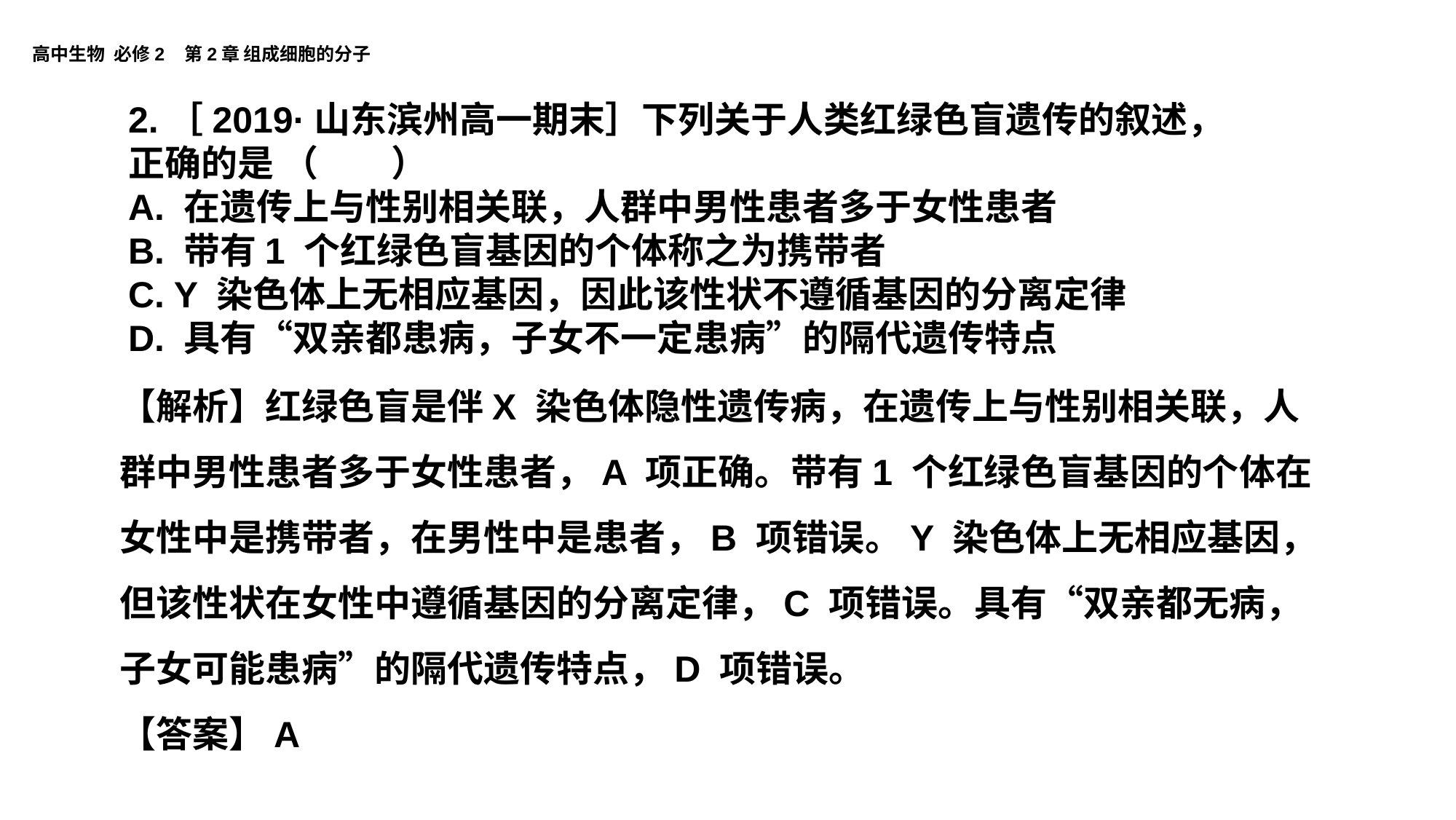

2.［2019·山东滨州高一期末］下列关于人类红绿色盲遗传的叙述，正确的是 （　　）
A. 在遗传上与性别相关联，人群中男性患者多于女性患者
B. 带有1 个红绿色盲基因的个体称之为携带者
C. Y 染色体上无相应基因，因此该性状不遵循基因的分离定律
D. 具有“双亲都患病，子女不一定患病”的隔代遗传特点
【解析】红绿色盲是伴X 染色体隐性遗传病，在遗传上与性别相关联，人群中男性患者多于女性患者，A 项正确。带有1 个红绿色盲基因的个体在女性中是携带者，在男性中是患者，B 项错误。Y 染色体上无相应基因，但该性状在女性中遵循基因的分离定律，C 项错误。具有“双亲都无病， 子女可能患病”的隔代遗传特点，D 项错误。
【答案】A